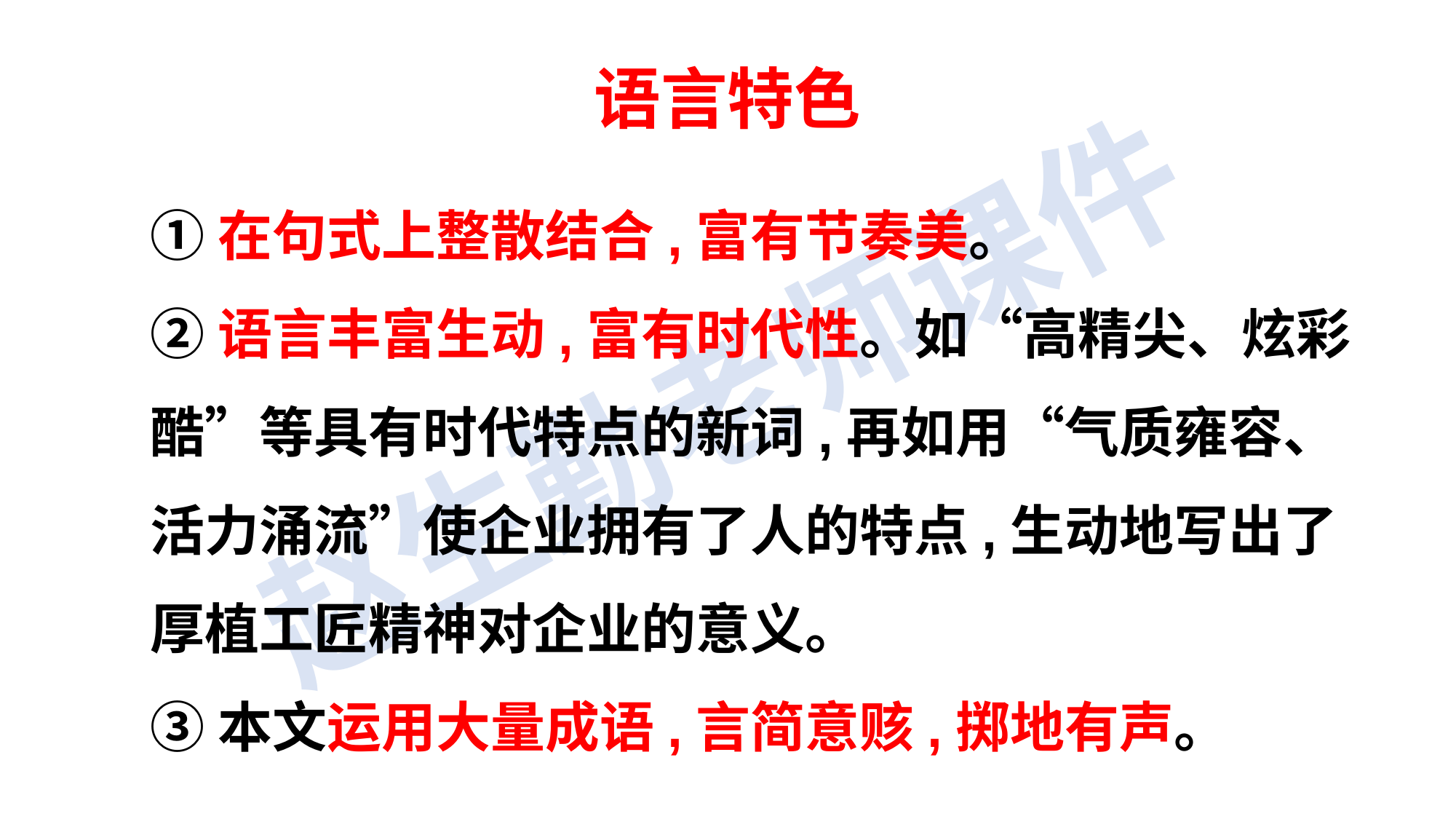

语言特色
①在句式上整散结合,富有节奏美。
②语言丰富生动,富有时代性。如“高精尖、炫彩酷”等具有时代特点的新词,再如用“气质雍容、活力涌流”使企业拥有了人的特点,生动地写出了厚植工匠精神对企业的意义。
③本文运用大量成语,言简意赅,掷地有声。